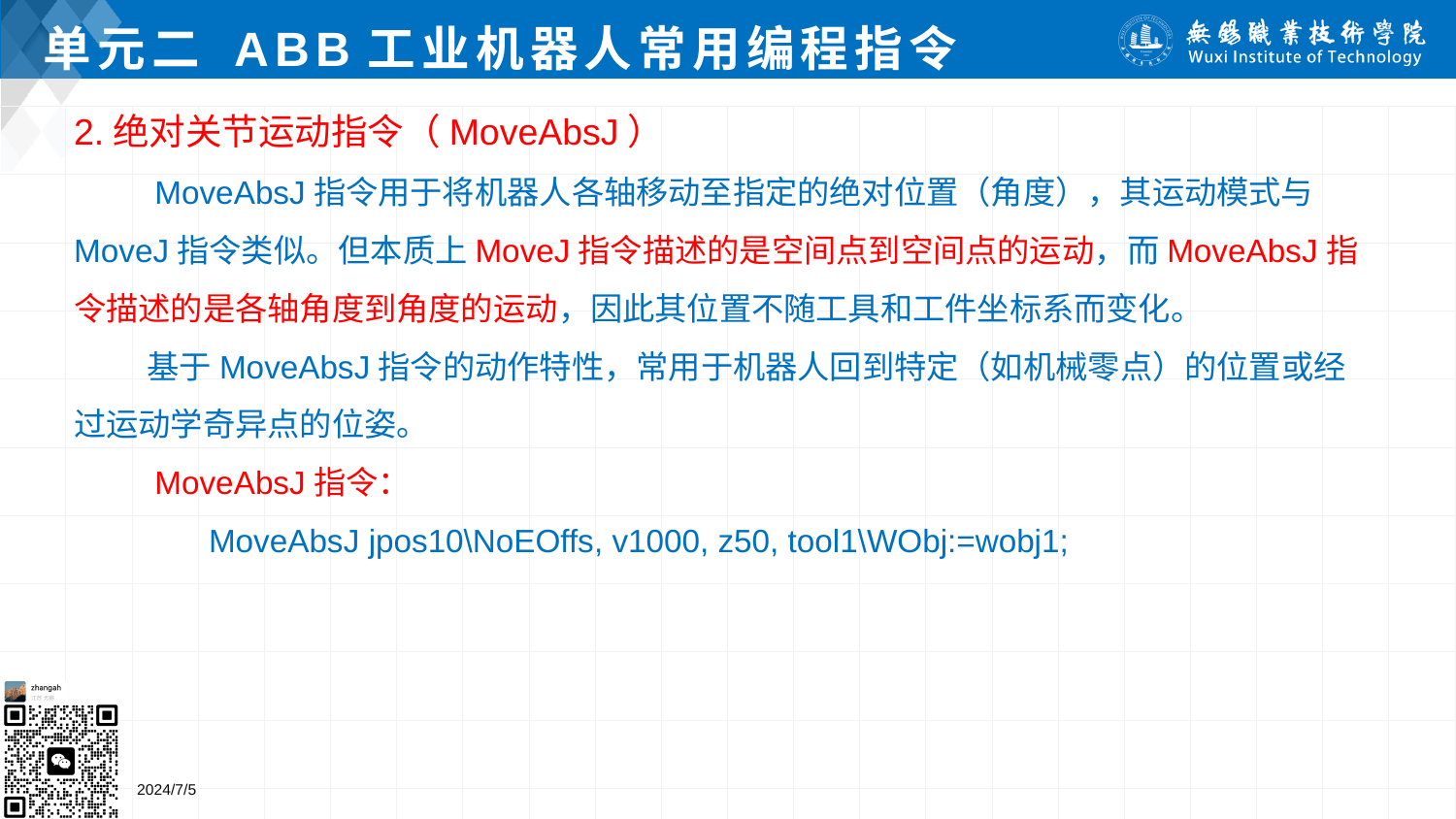

# 单元二 ABB工业机器人常用编程指令
2.绝对关节运动指令（MoveAbsJ）
         MoveAbsJ指令用于将机器人各轴移动至指定的绝对位置（角度），其运动模式与MoveJ指令类似。但本质上MoveJ指令描述的是空间点到空间点的运动，而MoveAbsJ指令描述的是各轴角度到角度的运动，因此其位置不随工具和工件坐标系而变化。
         基于MoveAbsJ指令的动作特性，常用于机器人回到特定（如机械零点）的位置或经过运动学奇异点的位姿。
         MoveAbsJ指令：
               MoveAbsJ jpos10\NoEOffs, v1000, z50, tool1\WObj:=wobj1;
2024/7/5